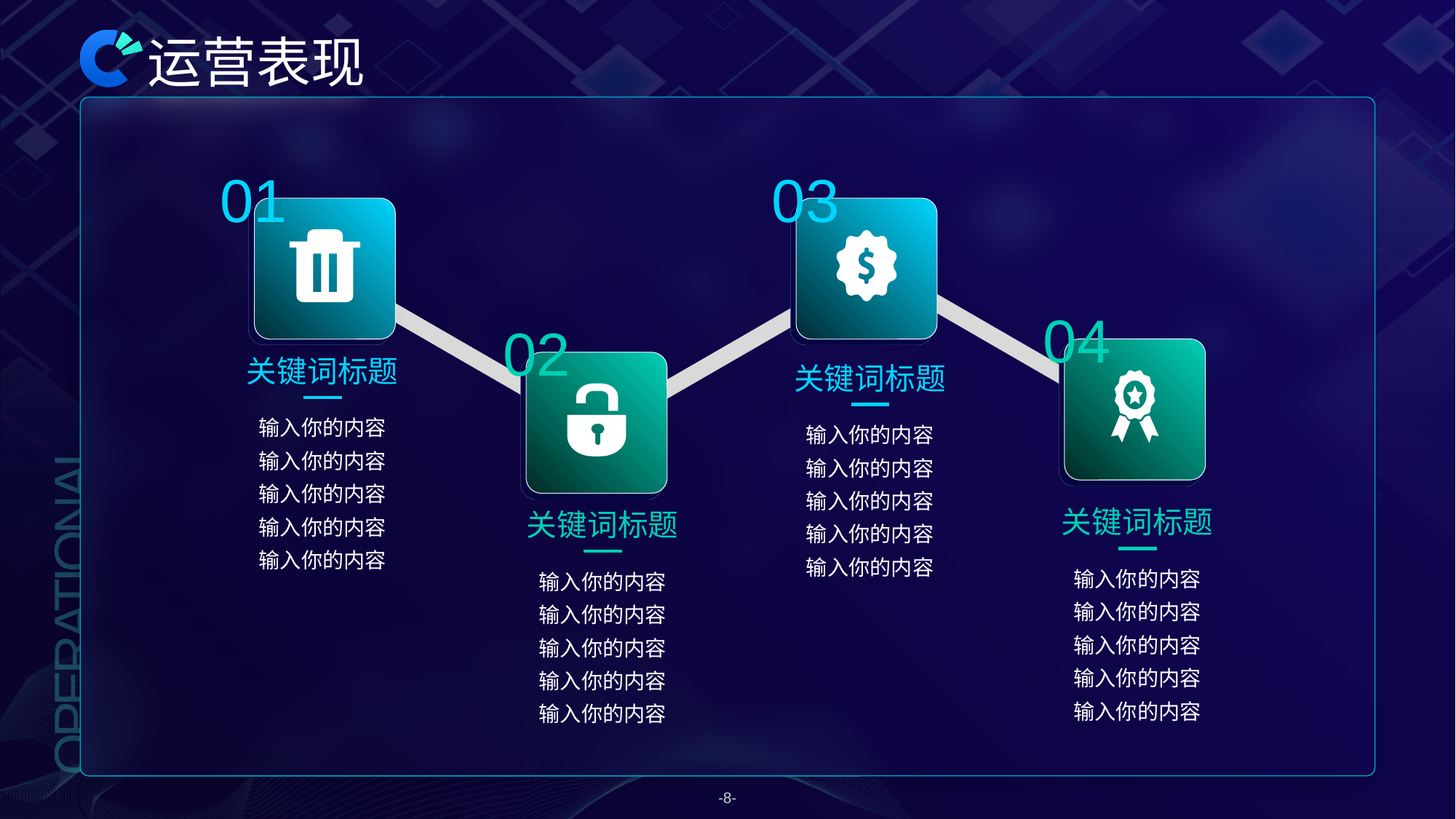

# 运营表现

01

03

04

02

关键词标题
输入你的内容
输入你的内容
输入你的内容
输入你的内容
输入你的内容
关键词标题
输入你的内容
输入你的内容
输入你的内容
输入你的内容
输入你的内容

关键词标题
输入你的内容
输入你的内容
输入你的内容
输入你的内容
输入你的内容
关键词标题
输入你的内容
输入你的内容
输入你的内容
输入你的内容
输入你的内容
OPERATIONAL PERFORMANCE

-8-